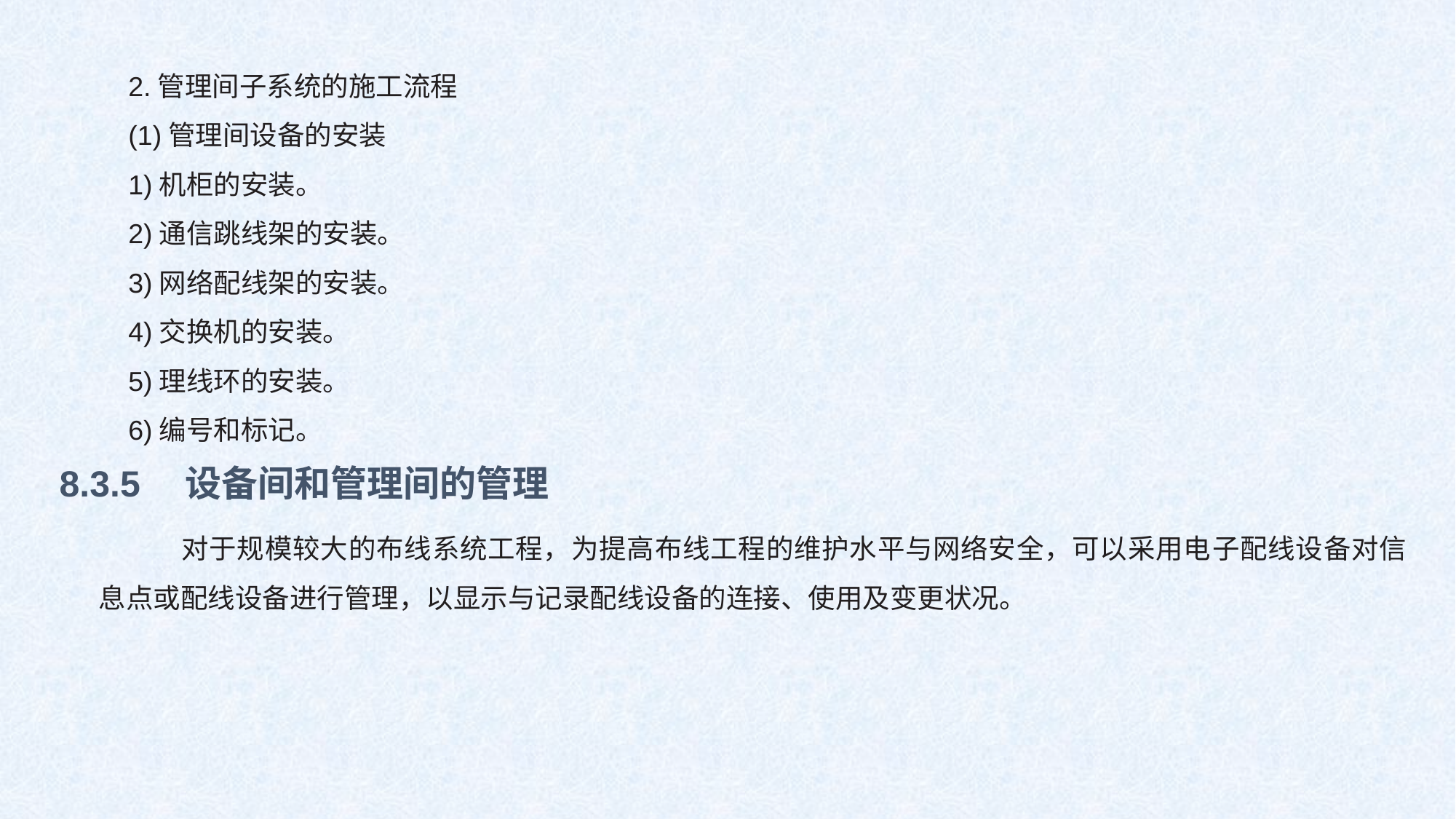

2.管理间子系统的施工流程
(1)管理间设备的安装
1)机柜的安装。
2)通信跳线架的安装。
3)网络配线架的安装。
4)交换机的安装。
5)理线环的安装。
6)编号和标记。
8.3.5　设备间和管理间的管理
　对于规模较大的布线系统工程，为提高布线工程的维护水平与网络安全，可以采用电子配线设备对信息点或配线设备进行管理，以显示与记录配线设备的连接、使用及变更状况。